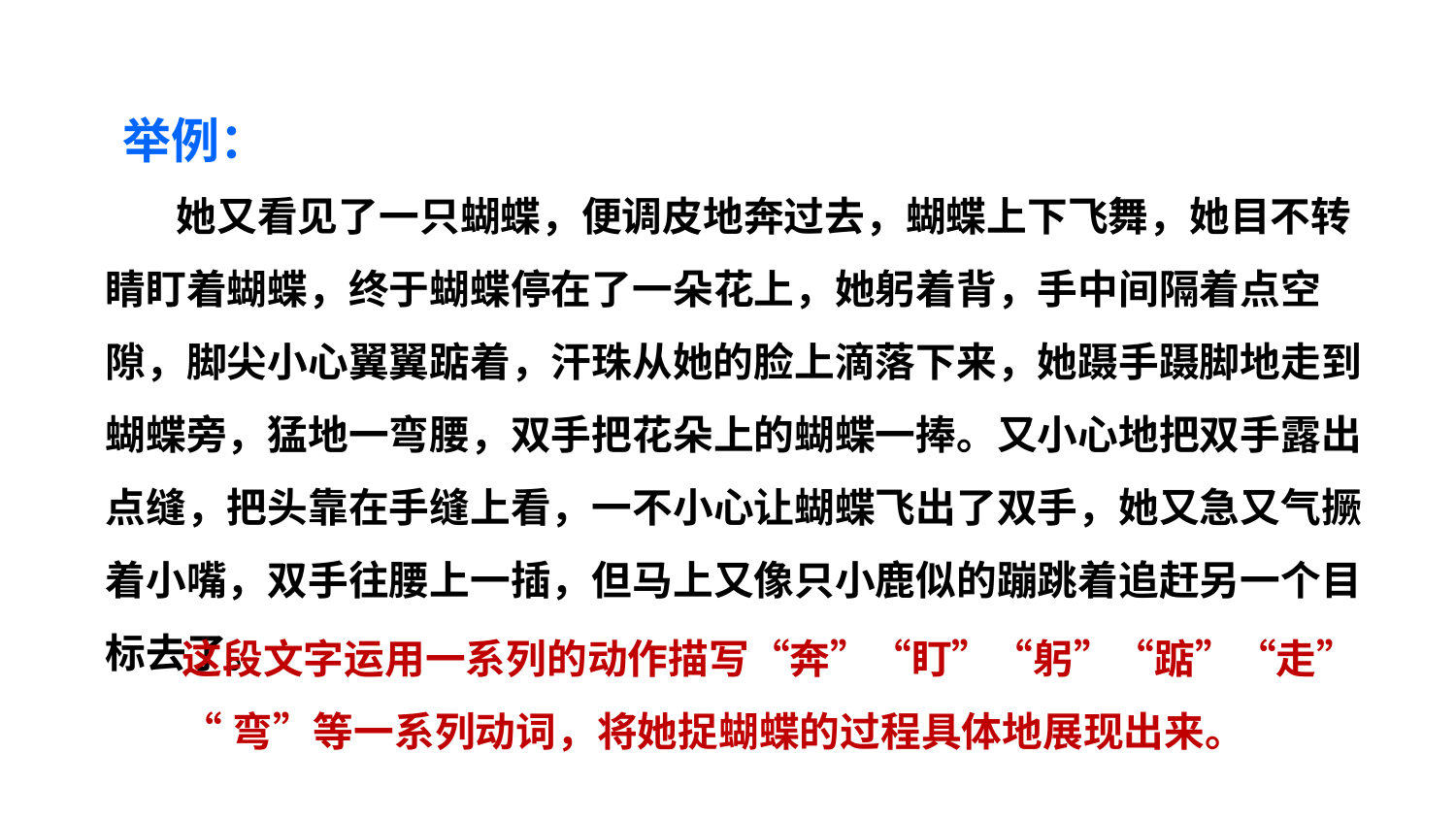

举例：
她又看见了一只蝴蝶，便调皮地奔过去，蝴蝶上下飞舞，她目不转睛盯着蝴蝶，终于蝴蝶停在了一朵花上，她躬着背，手中间隔着点空隙，脚尖小心翼翼踮着，汗珠从她的脸上滴落下来，她蹑手蹑脚地走到蝴蝶旁，猛地一弯腰，双手把花朵上的蝴蝶一捧。又小心地把双手露出点缝，把头靠在手缝上看，一不小心让蝴蝶飞出了双手，她又急又气撅着小嘴，双手往腰上一插，但马上又像只小鹿似的蹦跳着追赶另一个目标去了。
这段文字运用一系列的动作描写“奔”“盯”“躬”“踮”“走”
“弯”等一系列动词，将她捉蝴蝶的过程具体地展现出来。